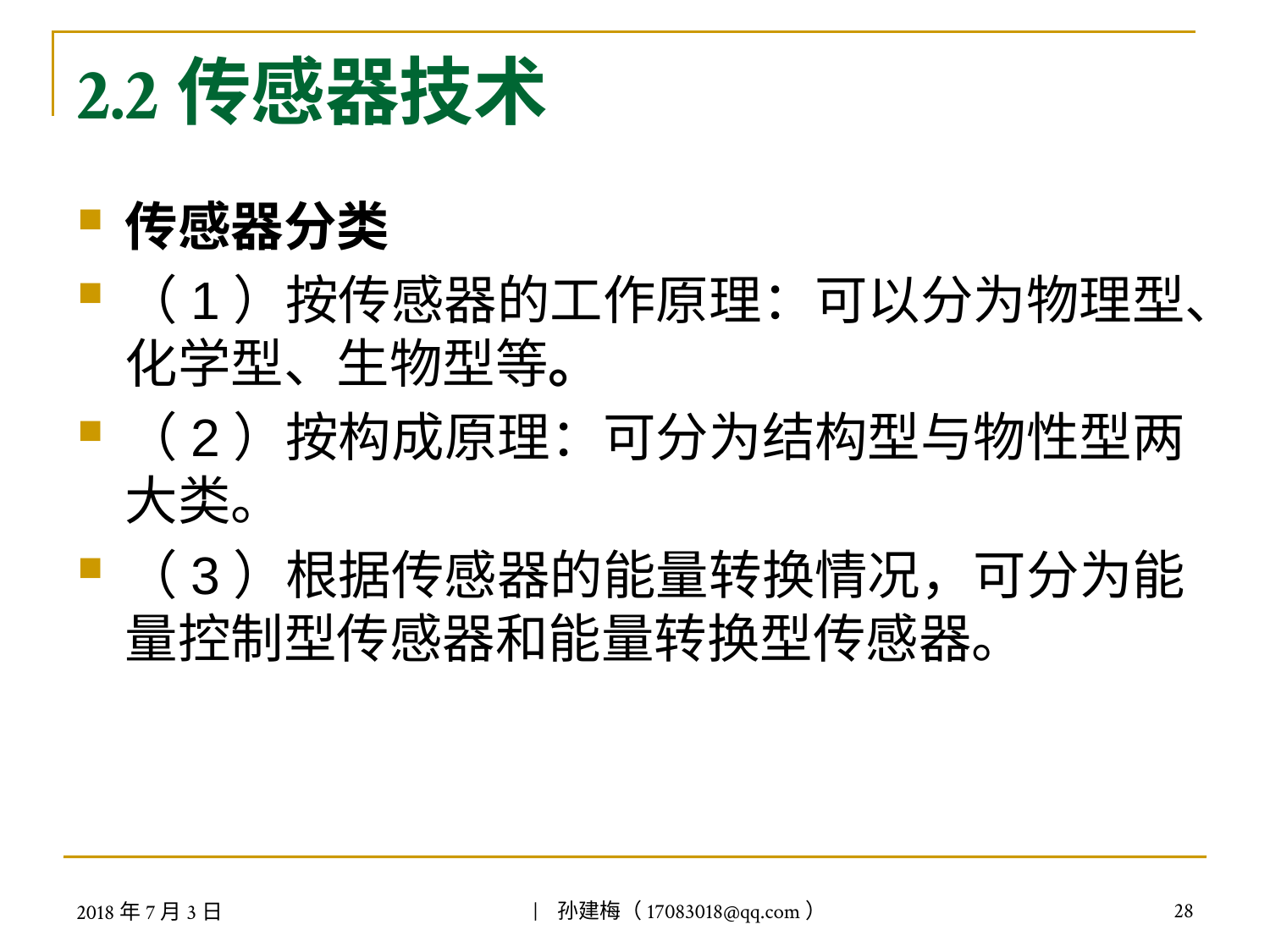

# 2.2传感器技术
传感器分类
（1）按传感器的工作原理：可以分为物理型、化学型、生物型等。
（2）按构成原理：可分为结构型与物性型两大类。
（3）根据传感器的能量转换情况，可分为能量控制型传感器和能量转换型传感器。
|   孙建梅（17083018@qq.com）
2018年7月3日
28